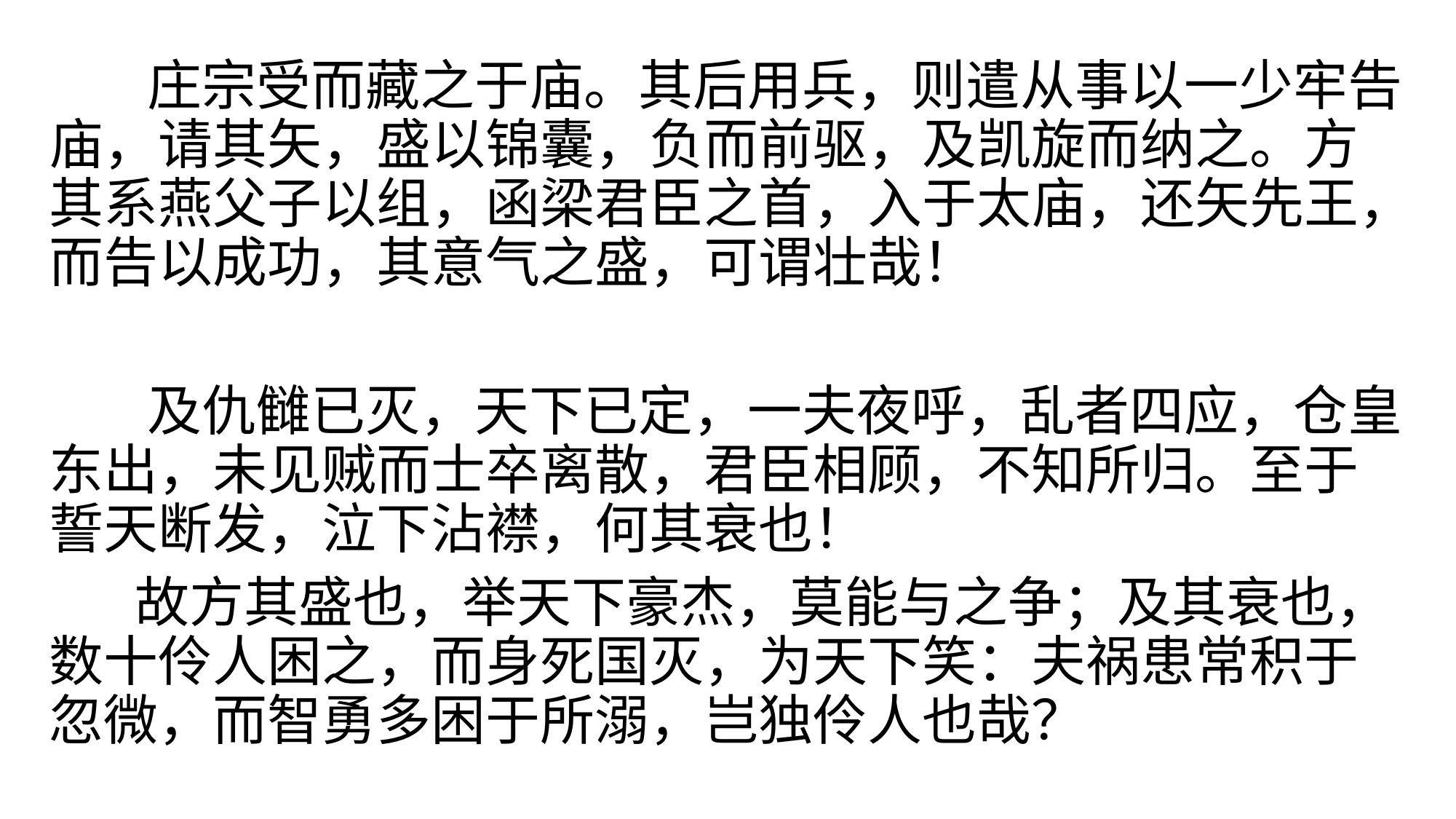

庄宗受而藏之于庙。其后用兵，则遣从事以一少牢告庙，请其矢，盛以锦囊，负而前驱，及凯旋而纳之。方其系燕父子以组，函梁君臣之首，入于太庙，还矢先王，而告以成功，其意气之盛，可谓壮哉！

       及仇雠已灭，天下已定，一夫夜呼，乱者四应，仓皇东出，未见贼而士卒离散，君臣相顾，不知所归。至于誓天断发，泣下沾襟，何其衰也！
      故方其盛也，举天下豪杰，莫能与之争；及其衰也，数十伶人困之，而身死国灭，为天下笑：夫祸患常积于忽微，而智勇多困于所溺，岂独伶人也哉？